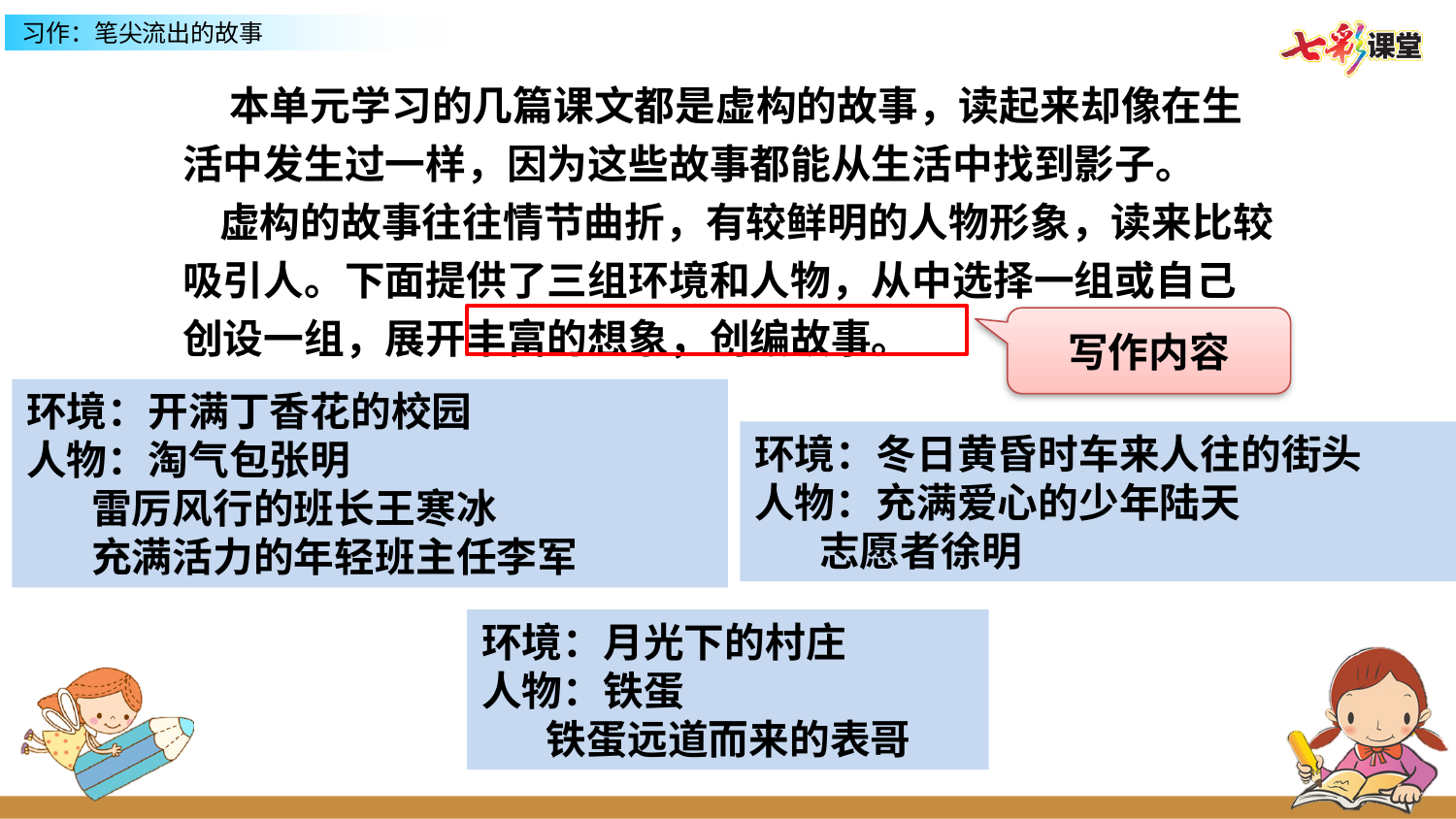

本单元学习的几篇课文都是虚构的故事，读起来却像在生活中发生过一样，因为这些故事都能从生活中找到影子。
    虚构的故事往往情节曲折，有较鲜明的人物形象，读来比较吸引人。下面提供了三组环境和人物，从中选择一组或自己创设一组，展开丰富的想象，创编故事。

写作内容
环境：开满丁香花的校园
人物：淘气包张明
      雷厉风行的班长王寒冰
      充满活力的年轻班主任李军
环境：冬日黄昏时车来人往的街头
人物：充满爱心的少年陆天
      志愿者徐明
环境：月光下的村庄
人物：铁蛋
      铁蛋远道而来的表哥